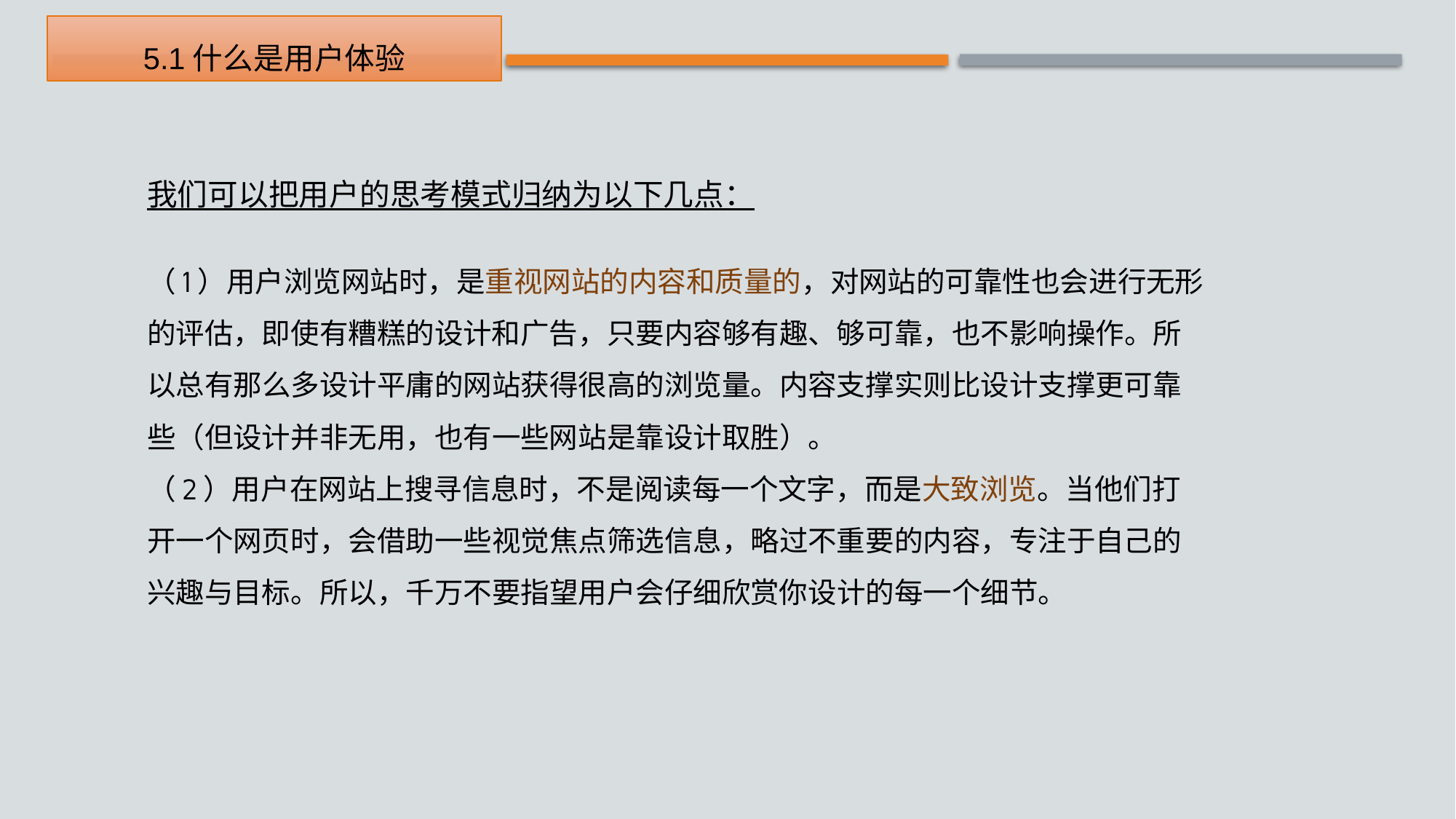

5.1什么是用户体验
我们可以把用户的思考模式归纳为以下几点：

（1）用户浏览网站时，是重视网站的内容和质量的，对网站的可靠性也会进行无形的评估，即使有糟糕的设计和广告，只要内容够有趣、够可靠，也不影响操作。所以总有那么多设计平庸的网站获得很高的浏览量。内容支撑实则比设计支撑更可靠些（但设计并非无用，也有一些网站是靠设计取胜）。
（2）用户在网站上搜寻信息时，不是阅读每一个文字，而是大致浏览。当他们打开一个网页时，会借助一些视觉焦点筛选信息，略过不重要的内容，专注于自己的兴趣与目标。所以，千万不要指望用户会仔细欣赏你设计的每一个细节。